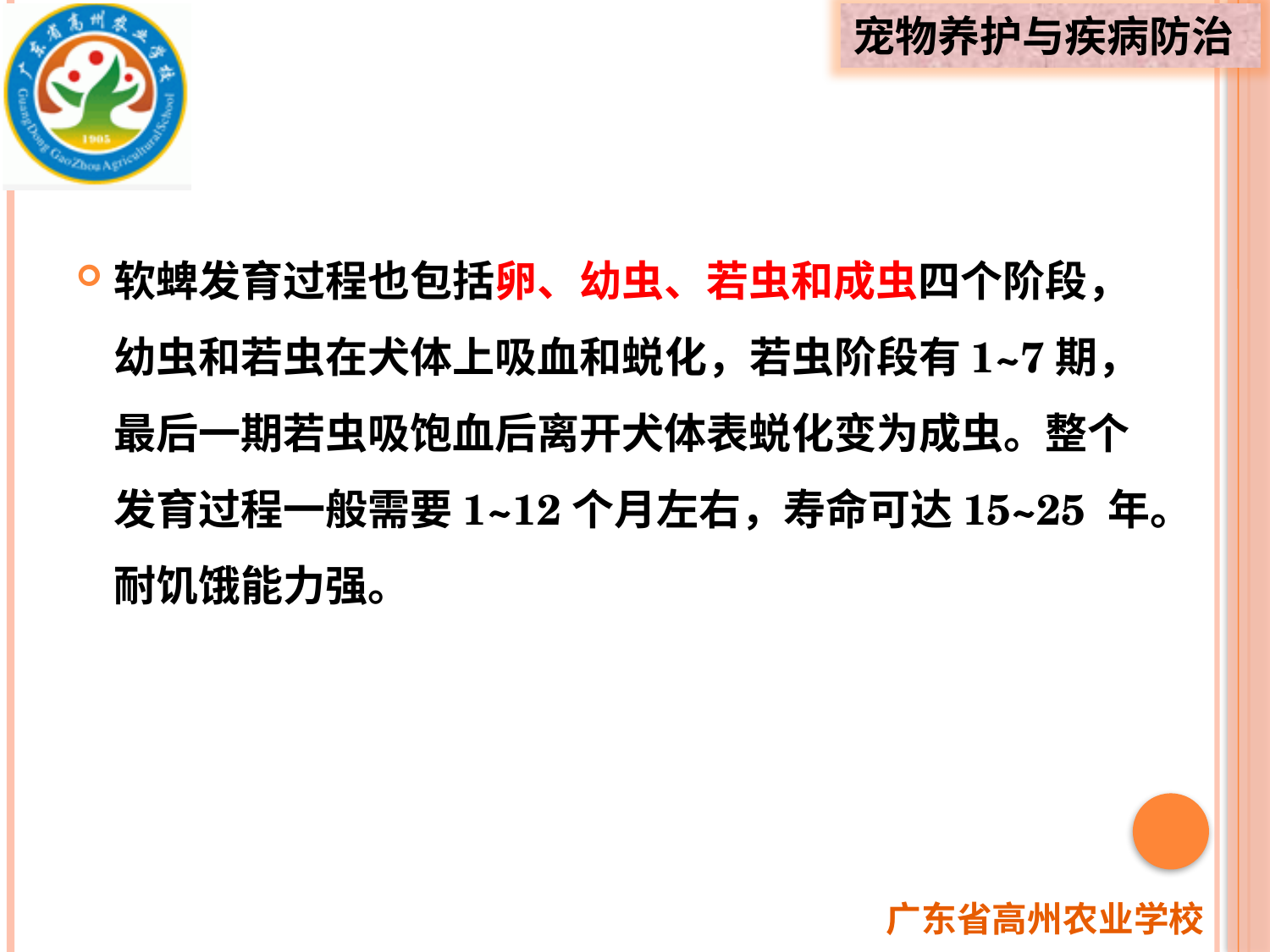

软蜱发育过程也包括卵、幼虫、若虫和成虫四个阶段，幼虫和若虫在犬体上吸血和蜕化，若虫阶段有1~7期，最后一期若虫吸饱血后离开犬体表蜕化变为成虫。整个发育过程一般需要1~12个月左右，寿命可达15~25 年。耐饥饿能力强。